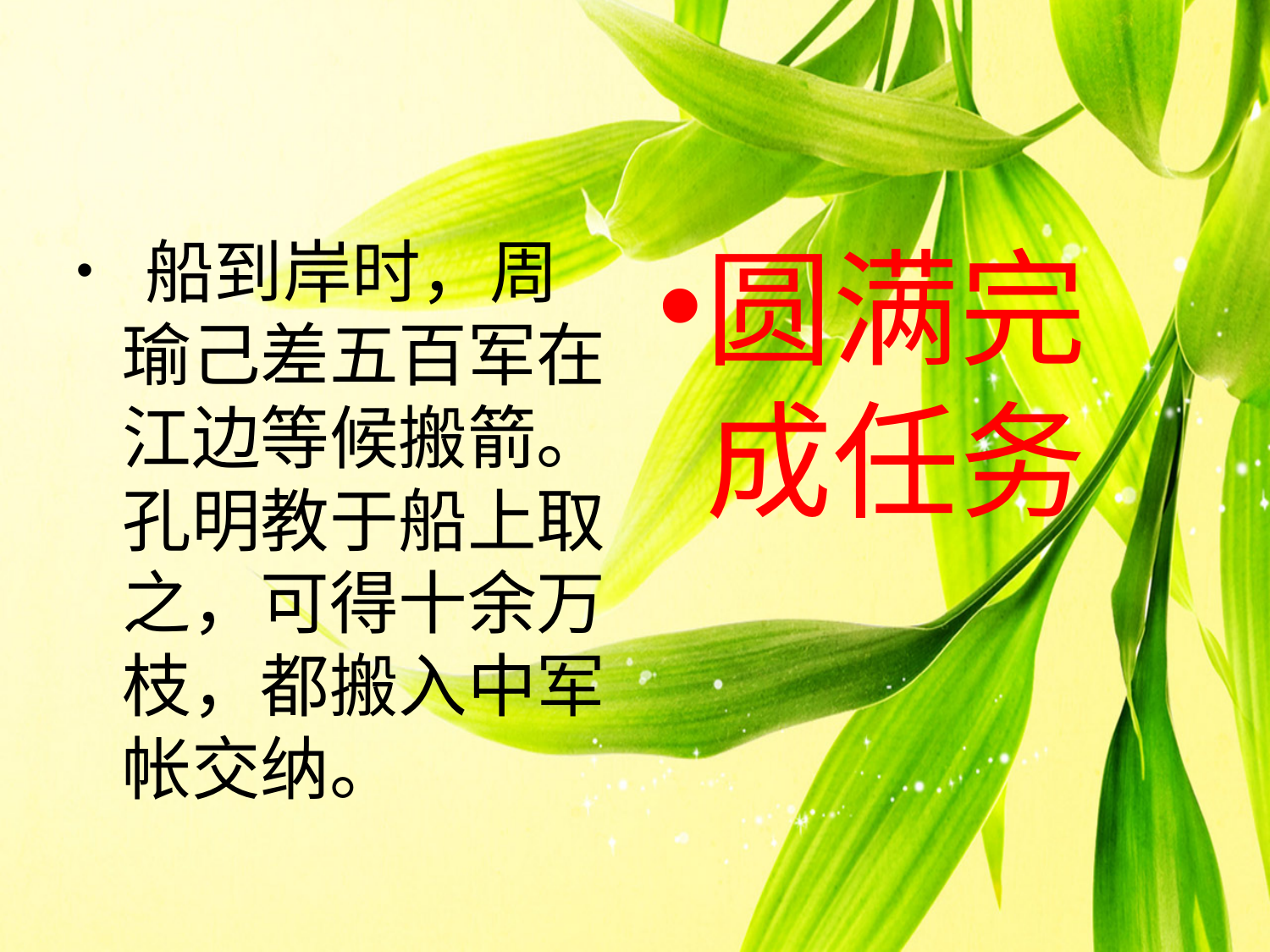

#
 船到岸时，周瑜己差五百军在江边等候搬箭。孔明教于船上取之，可得十余万枝，都搬入中军帐交纳。
圆满完成任务